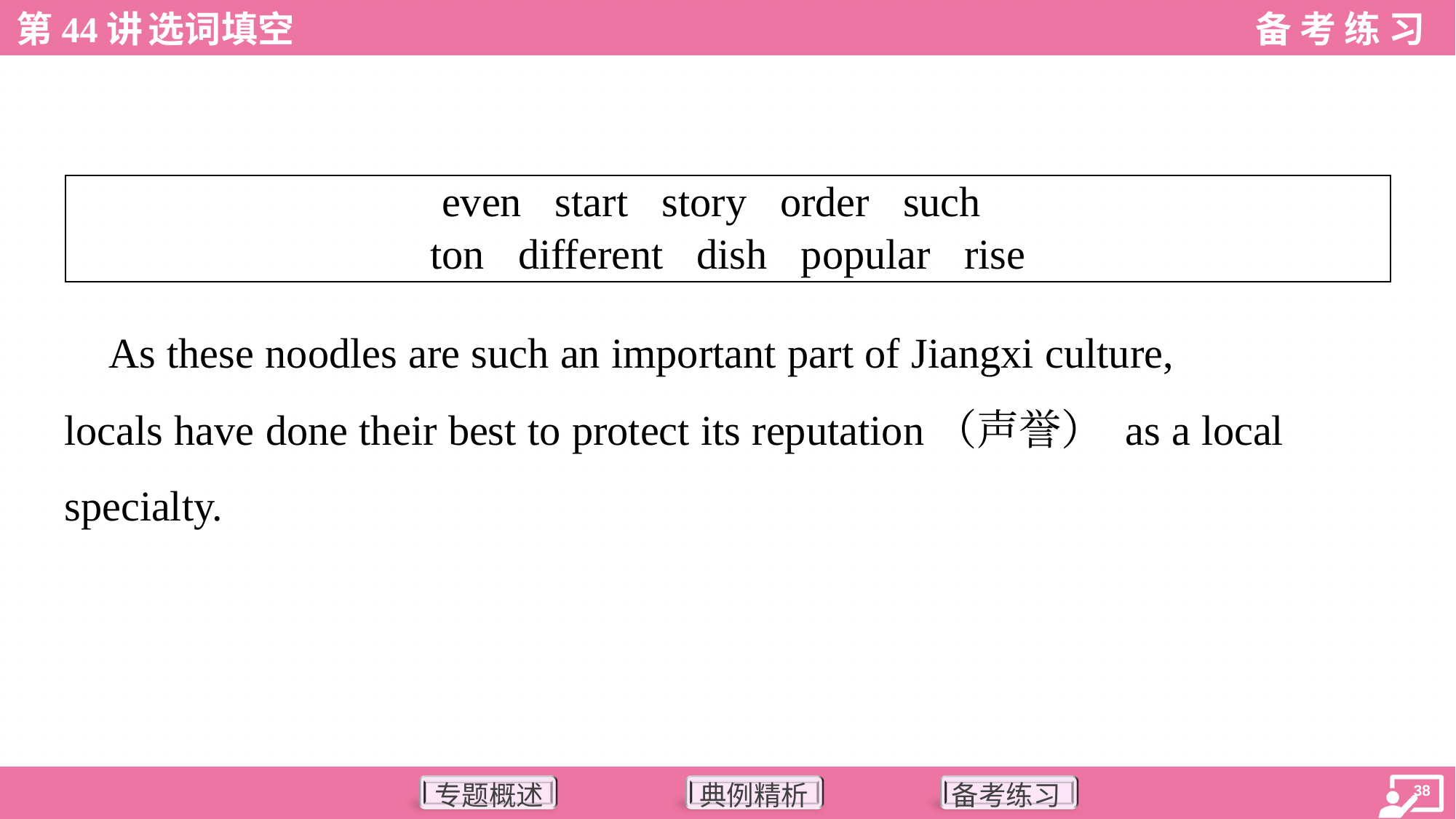

| even start story order such ton different dish popular rise |
| --- |
    As these noodles are such an important part of Jiangxi culture,
locals have done their best to protect its reputation（声誉） as a local
specialty.